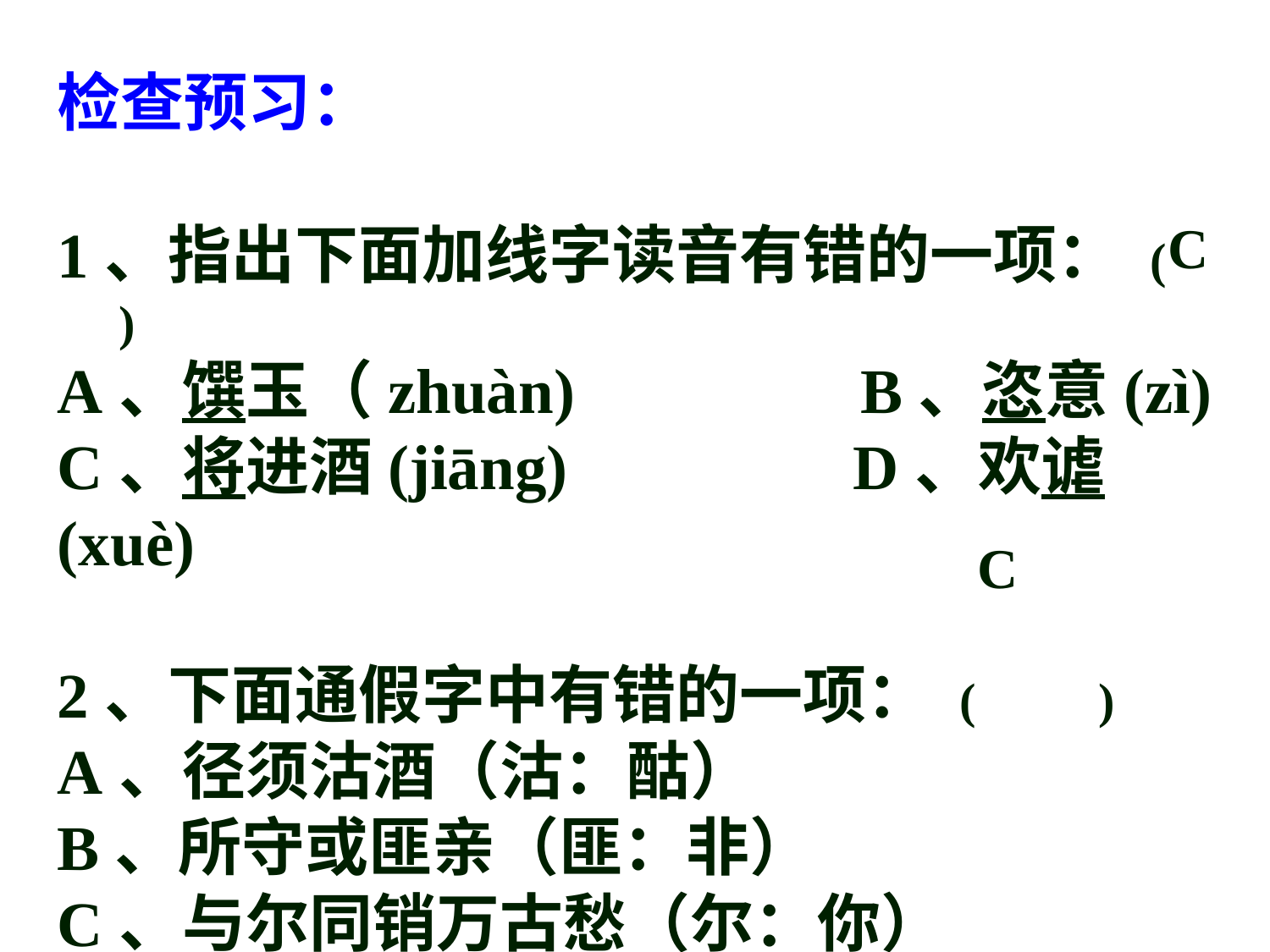

检查预习：

1、指出下面加线字读音有错的一项： (　　)
A、馔玉（zhuàn)                  B、恣意(zì)
C、将进酒(jiāng)                  D、欢谑(xuè)

2、下面通假字中有错的一项： (　　)
A、径须沽酒（沽：酤）
B、所守或匪亲（匪：非）
C、与尔同销万古愁（尔：你）
D、卒廷见相如（廷：庭）
C
C